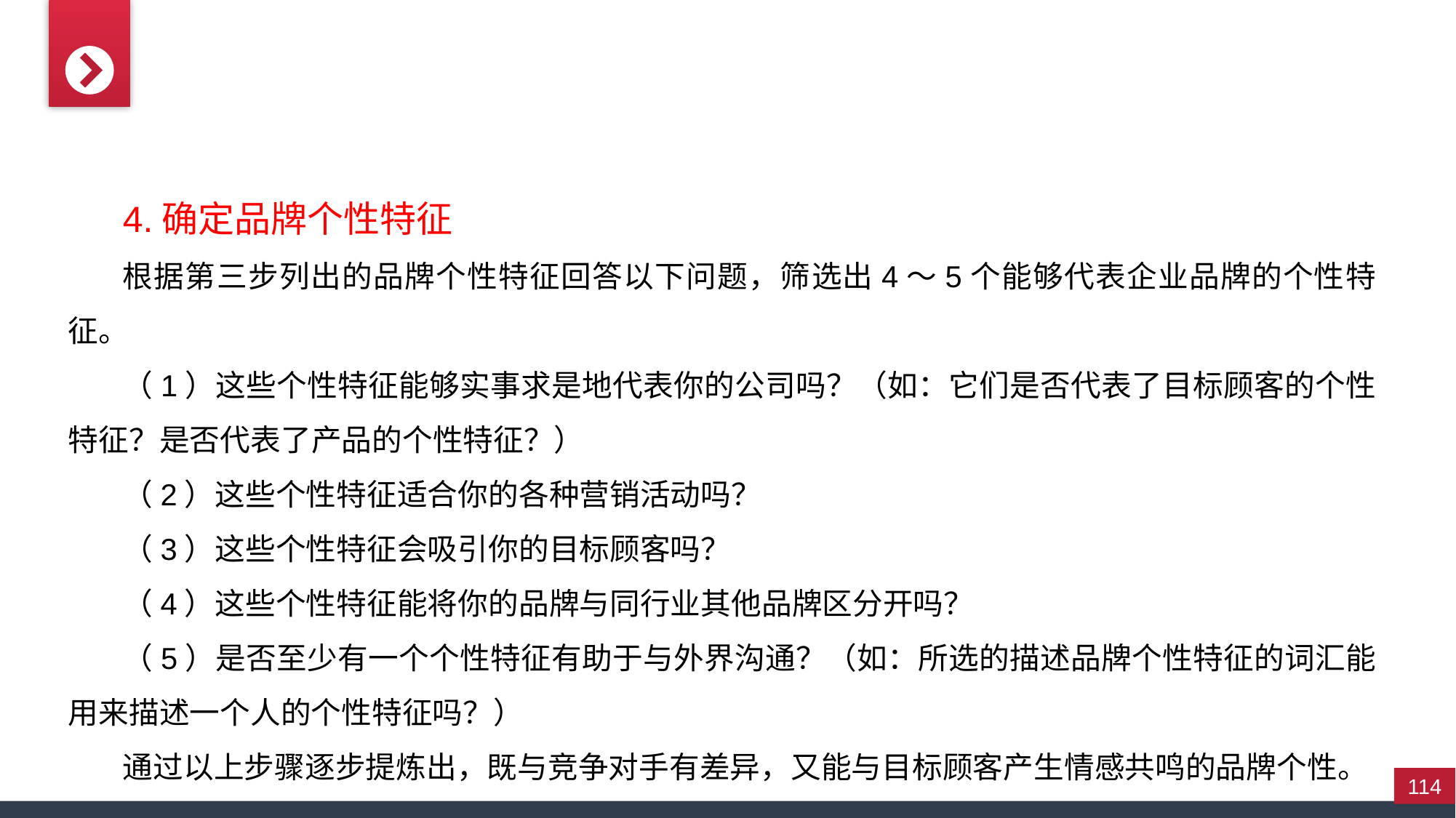

4.确定品牌个性特征
根据第三步列出的品牌个性特征回答以下问题，筛选出4～5个能够代表企业品牌的个性特征。
（1）这些个性特征能够实事求是地代表你的公司吗？（如：它们是否代表了目标顾客的个性特征？是否代表了产品的个性特征？）
（2）这些个性特征适合你的各种营销活动吗？
（3）这些个性特征会吸引你的目标顾客吗？
（4）这些个性特征能将你的品牌与同行业其他品牌区分开吗？
（5）是否至少有一个个性特征有助于与外界沟通？（如：所选的描述品牌个性特征的词汇能用来描述一个人的个性特征吗？）
通过以上步骤逐步提炼出，既与竞争对手有差异，又能与目标顾客产生情感共鸣的品牌个性。